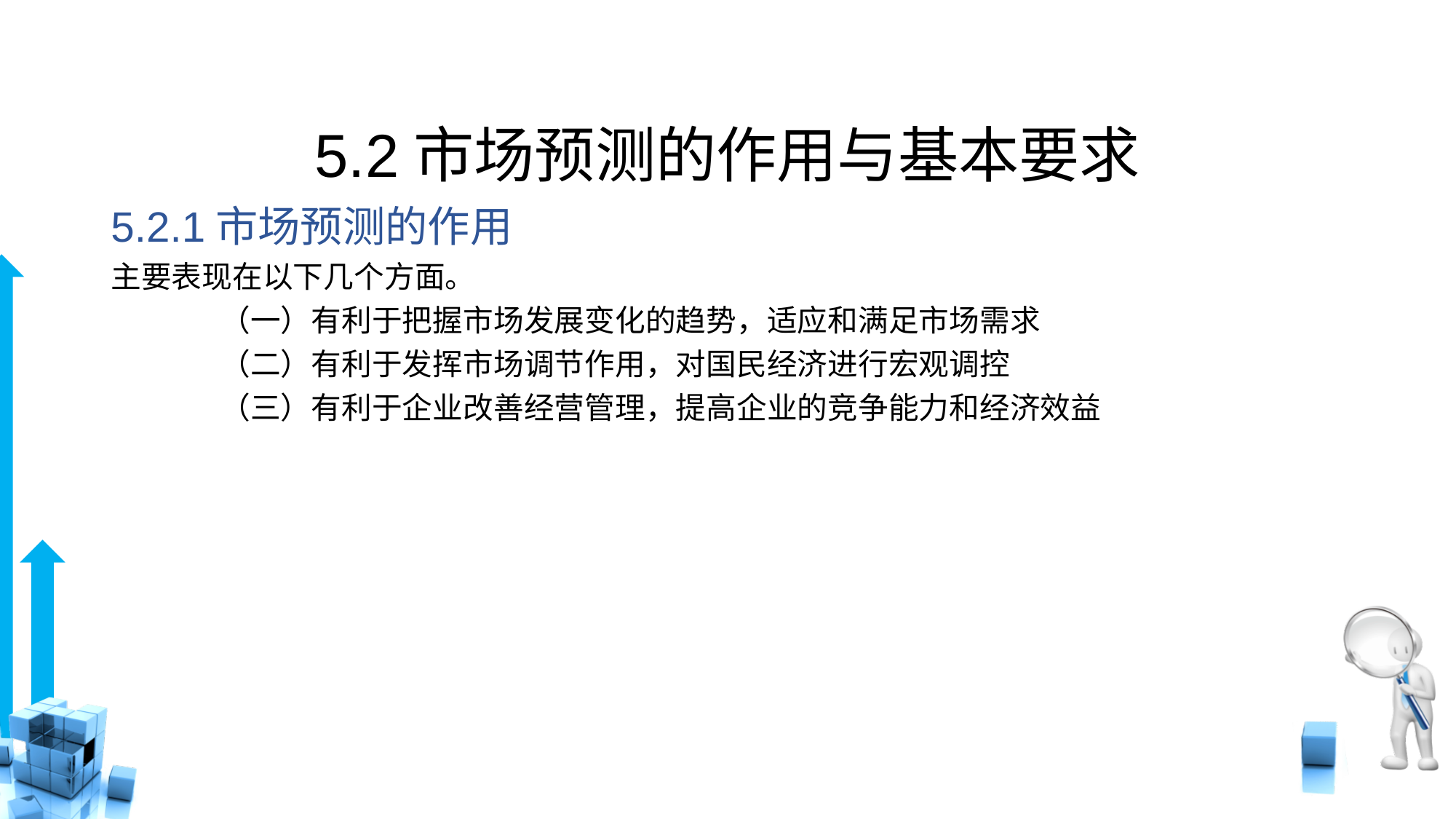

# 5.2市场预测的作用与基本要求
5.2.1市场预测的作用
主要表现在以下几个方面。
	（一）有利于把握市场发展变化的趋势，适应和满足市场需求
	（二）有利于发挥市场调节作用，对国民经济进行宏观调控
	（三）有利于企业改善经营管理，提高企业的竞争能力和经济效益